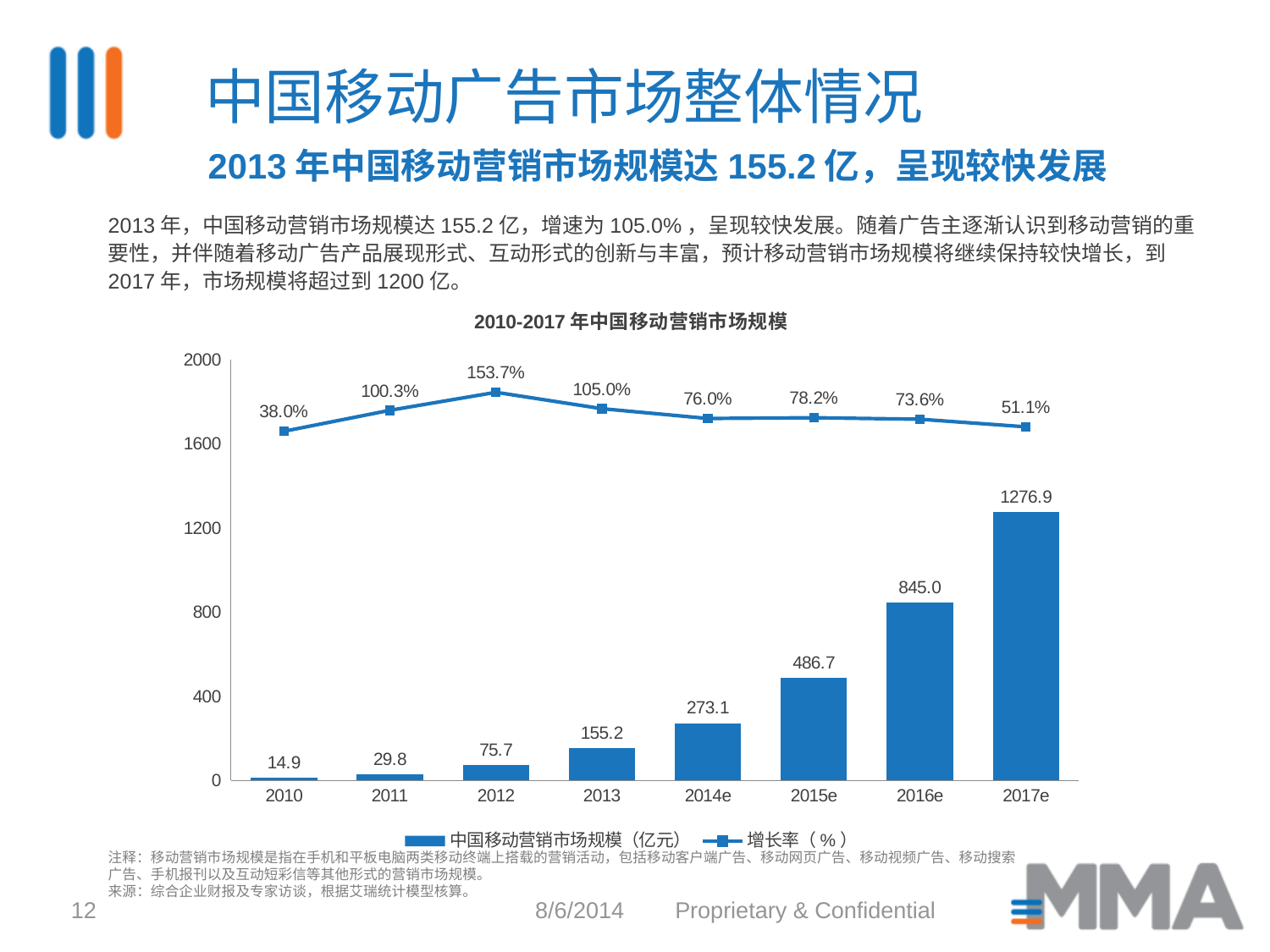

中国移动广告市场整体情况
2013年中国移动营销市场规模达155.2亿，呈现较快发展
2013年，中国移动营销市场规模达155.2亿，增速为105.0%，呈现较快发展。随着广告主逐渐认识到移动营销的重要性，并伴随着移动广告产品展现形式、互动形式的创新与丰富，预计移动营销市场规模将继续保持较快增长，到2017年，市场规模将超过到1200亿。

### Chart: 2010-2017年中国移动营销市场规模

| Category | 中国移动营销市场规模（亿元） | 增长率（%） |
|---|---|---|
| 2010 | 14.9 | 0.37962962962962954 |
| 2011 | 29.84288888888889 | 1.0028784489187172 |
| 2012 | 75.7 | 1.5366176941463814 |
| 2013 | 155.20720910402363 | 1.0502933831443015 |
| 2014e | 273.1 | 0.7595832150873982 |
| 2015e | 486.6922 | 0.7821025265470523 |
| 2016e | 844.97369 | 0.7361562194750604 |
| 2017e | 1276.8595450399998 | 0.5111234351450633 |
注释：移动营销市场规模是指在手机和平板电脑两类移动终端上搭载的营销活动，包括移动客户端广告、移动网页广告、移动视频广告、移动搜索广告、手机报刊以及互动短彩信等其他形式的营销市场规模。
来源：综合企业财报及专家访谈，根据艾瑞统计模型核算。

12
8/6/2014
Proprietary & Confidential